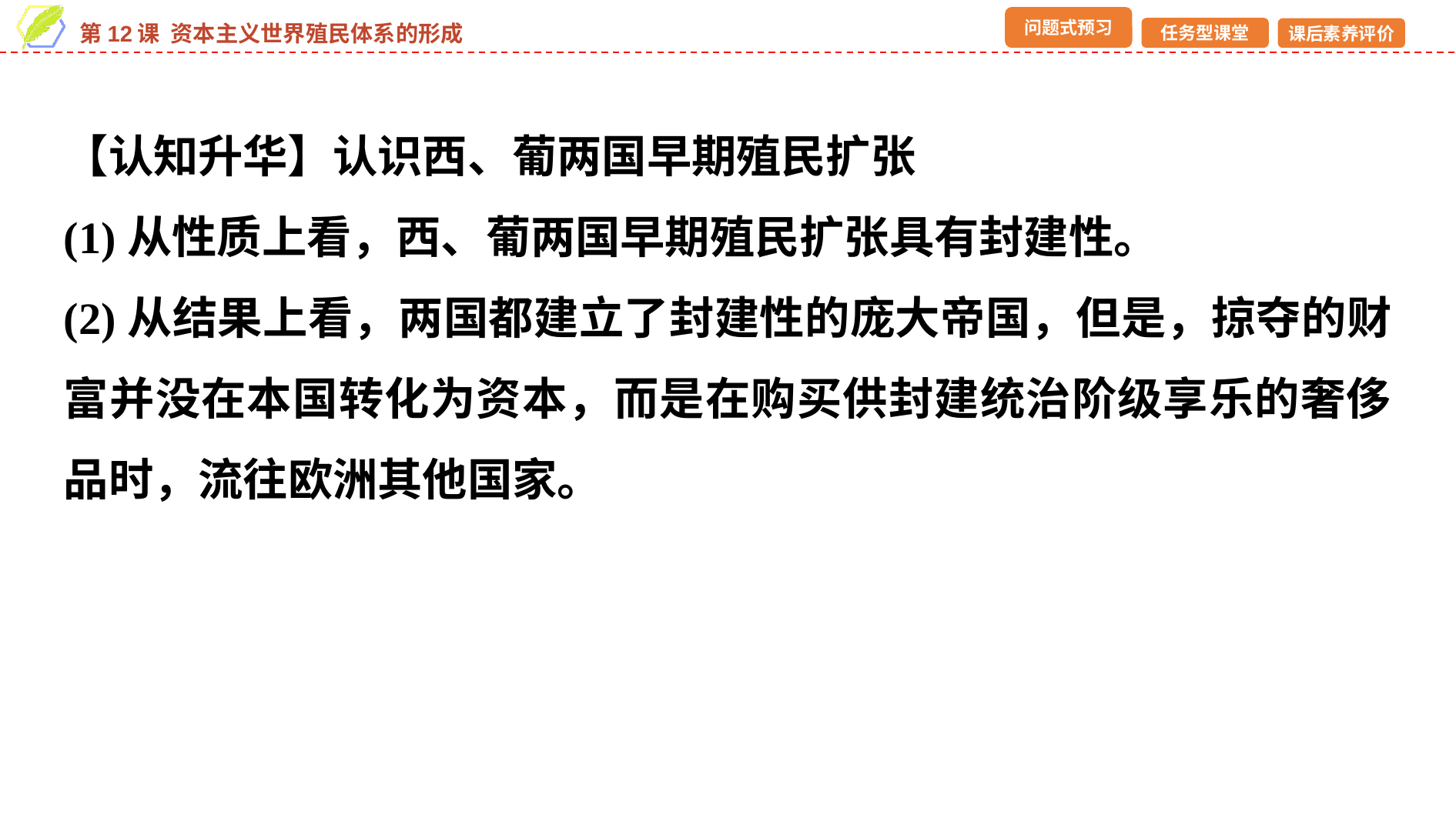

【认知升华】认识西、葡两国早期殖民扩张
(1)从性质上看，西、葡两国早期殖民扩张具有封建性。
(2)从结果上看，两国都建立了封建性的庞大帝国，但是，掠夺的财富并没在本国转化为资本，而是在购买供封建统治阶级享乐的奢侈品时，流往欧洲其他国家。